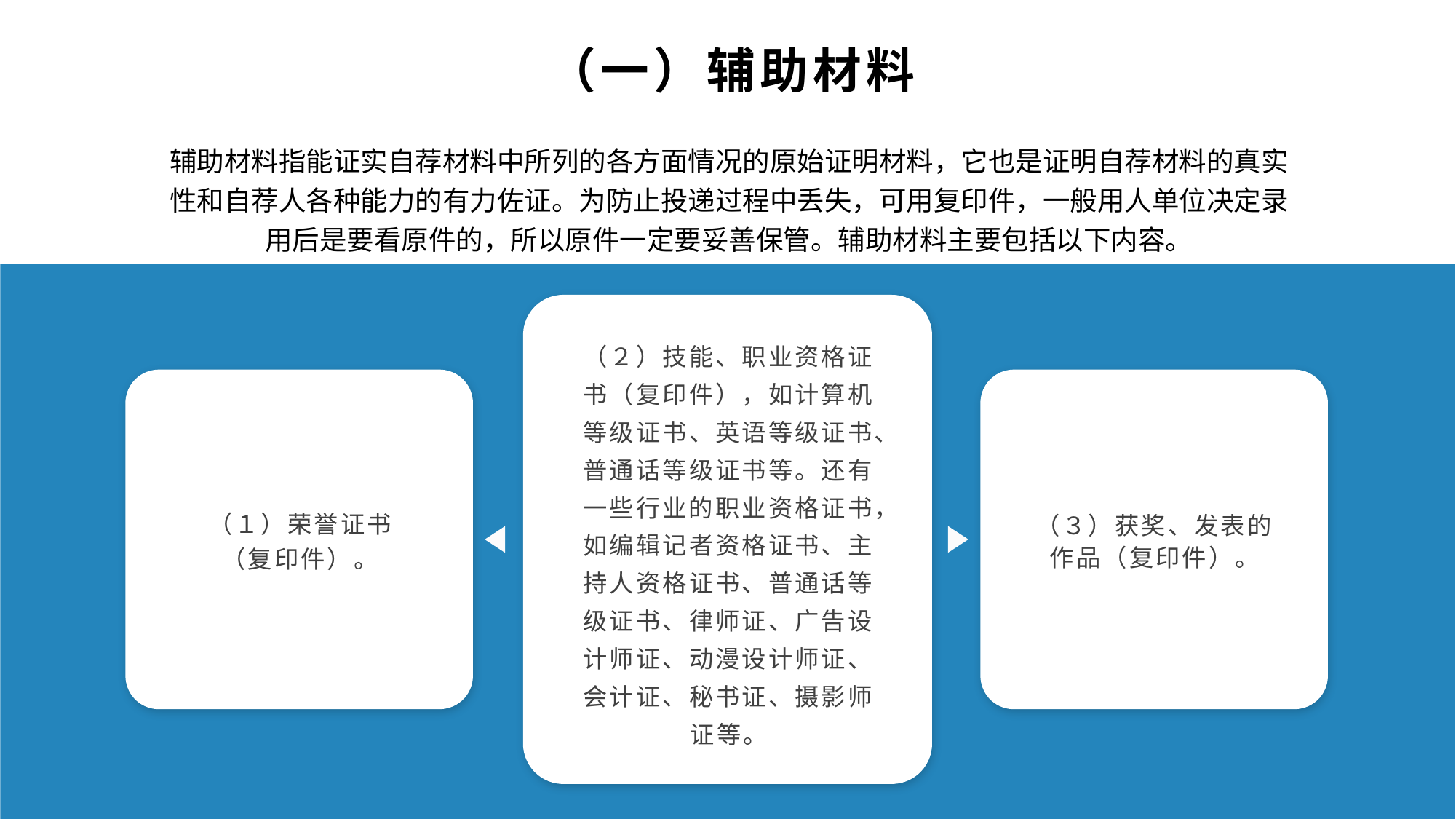

（一）辅助材料
辅助材料指能证实自荐材料中所列的各方面情况的原始证明材料，它也是证明自荐材料的真实性和自荐人各种能力的有力佐证。为防止投递过程中丢失，可用复印件，一般用人单位决定录用后是要看原件的，所以原件一定要妥善保管。辅助材料主要包括以下内容。

（２）技能、职业资格证书（复印件），如计算机等级证书、英语等级证书、普通话等级证书等。还有一些行业的职业资格证书，如编辑记者资格证书、主持人资格证书、普通话等级证书、律师证、广告设计师证、动漫设计师证、会计证、秘书证、摄影师证等。

（１）荣誉证书
（复印件）。
（３）获奖、发表的作品（复印件）。